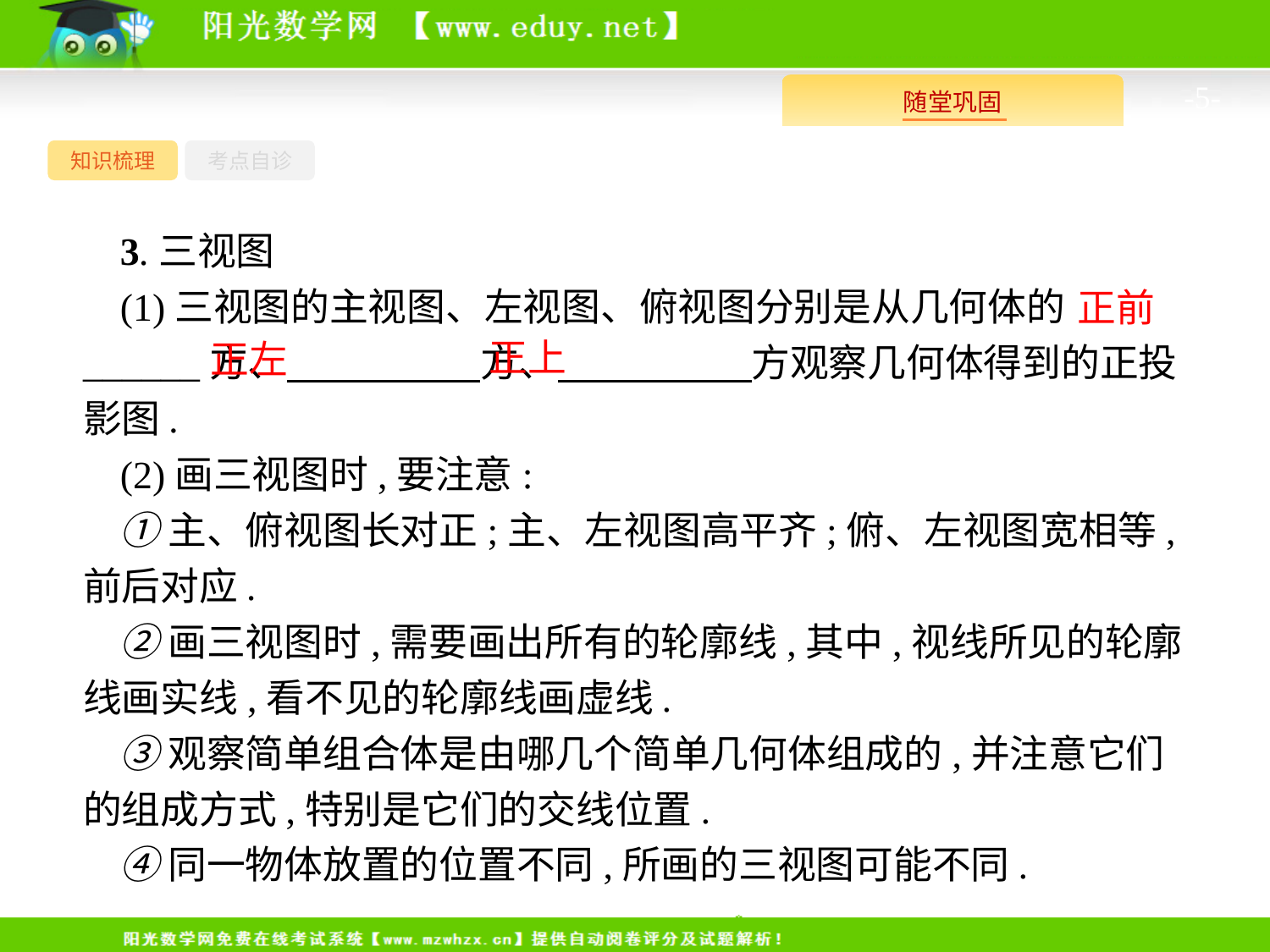

-5-
知识梳理
考点自诊
3.三视图
(1)三视图的主视图、左视图、俯视图分别是从几何体的______方、　　　　　方、　　　　　方观察几何体得到的正投影图.
(2)画三视图时,要注意:
①主、俯视图长对正;主、左视图高平齐;俯、左视图宽相等,前后对应.
②画三视图时,需要画出所有的轮廓线,其中,视线所见的轮廓线画实线,看不见的轮廓线画虚线.
③观察简单组合体是由哪几个简单几何体组成的,并注意它们的组成方式,特别是它们的交线位置.
④同一物体放置的位置不同,所画的三视图可能不同.
正前
正上
正左